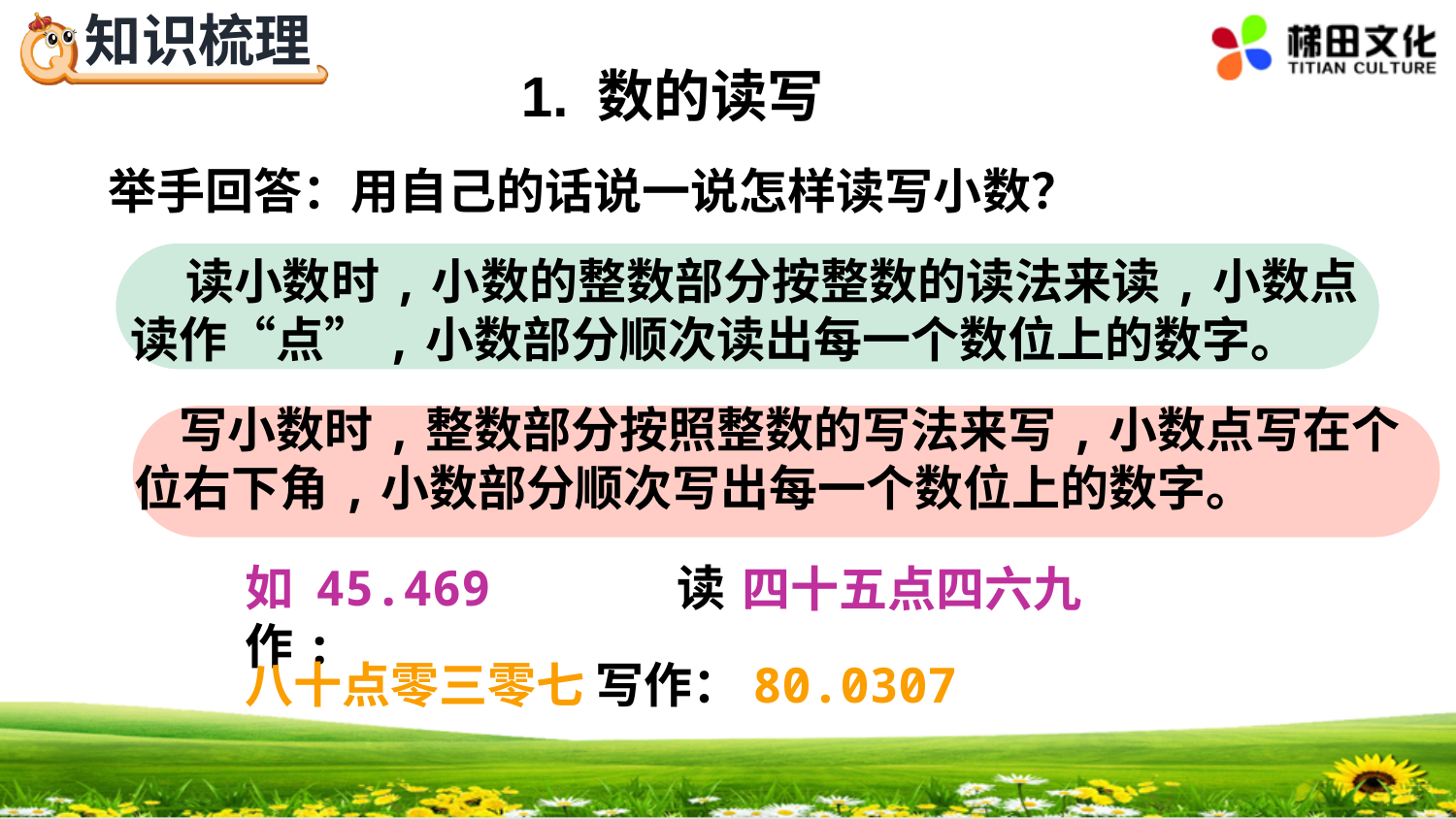

1. 数的读写
举手回答：用自己的话说一说怎样读写小数？

    读小数时,小数的整数部分按整数的读法来读,小数点读作“点”,小数部分顺次读出每一个数位上的数字。
   写小数时,整数部分按照整数的写法来写,小数点写在个
位右下角,小数部分顺次写出每一个数位上的数字。

如 45.469      读作:
四十五点四六九
八十点零三零七 写作：80.0307